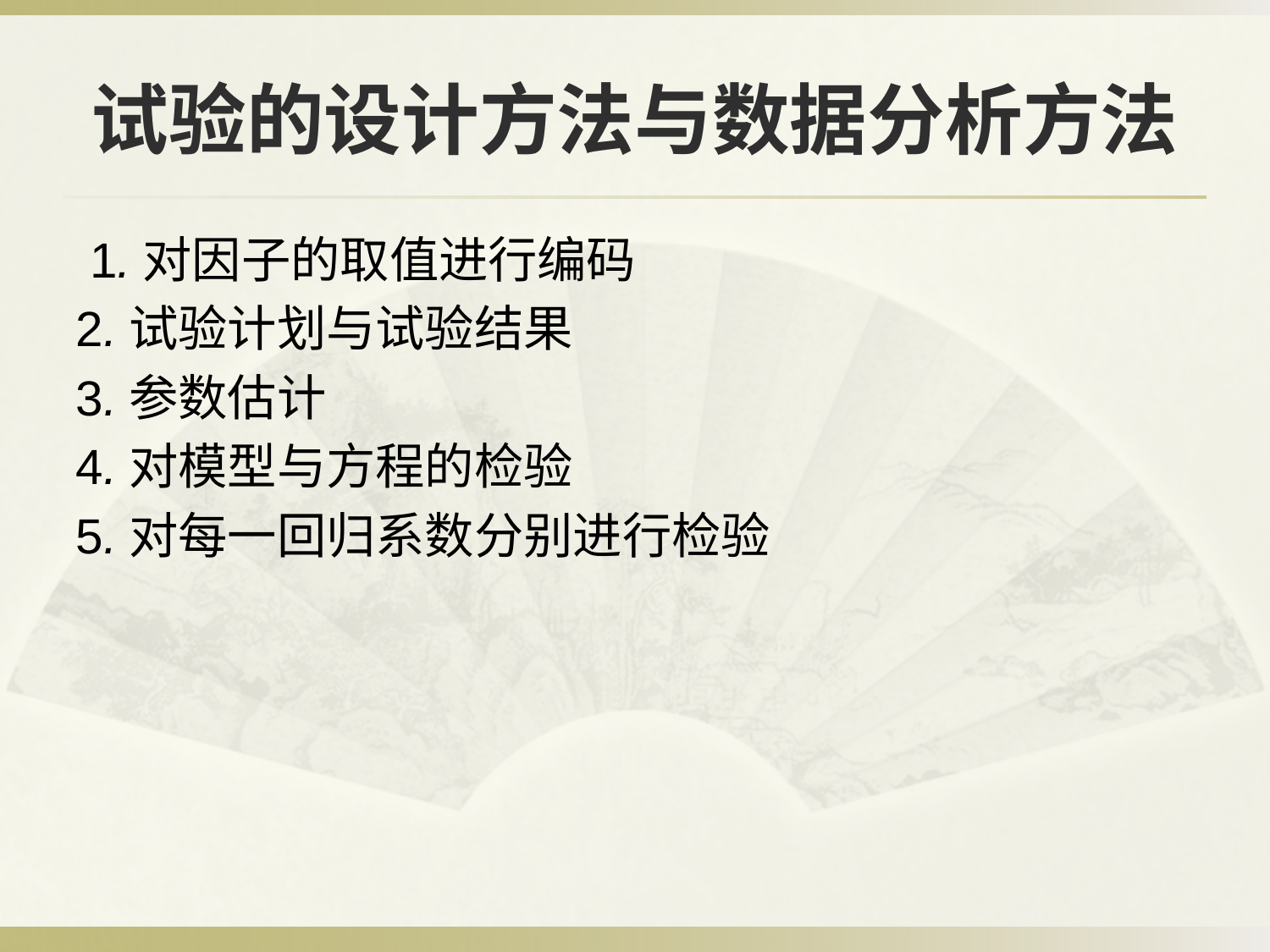

# 试验的设计方法与数据分析方法
 1.对因子的取值进行编码
2.试验计划与试验结果
3.参数估计
4.对模型与方程的检验
5.对每一回归系数分别进行检验